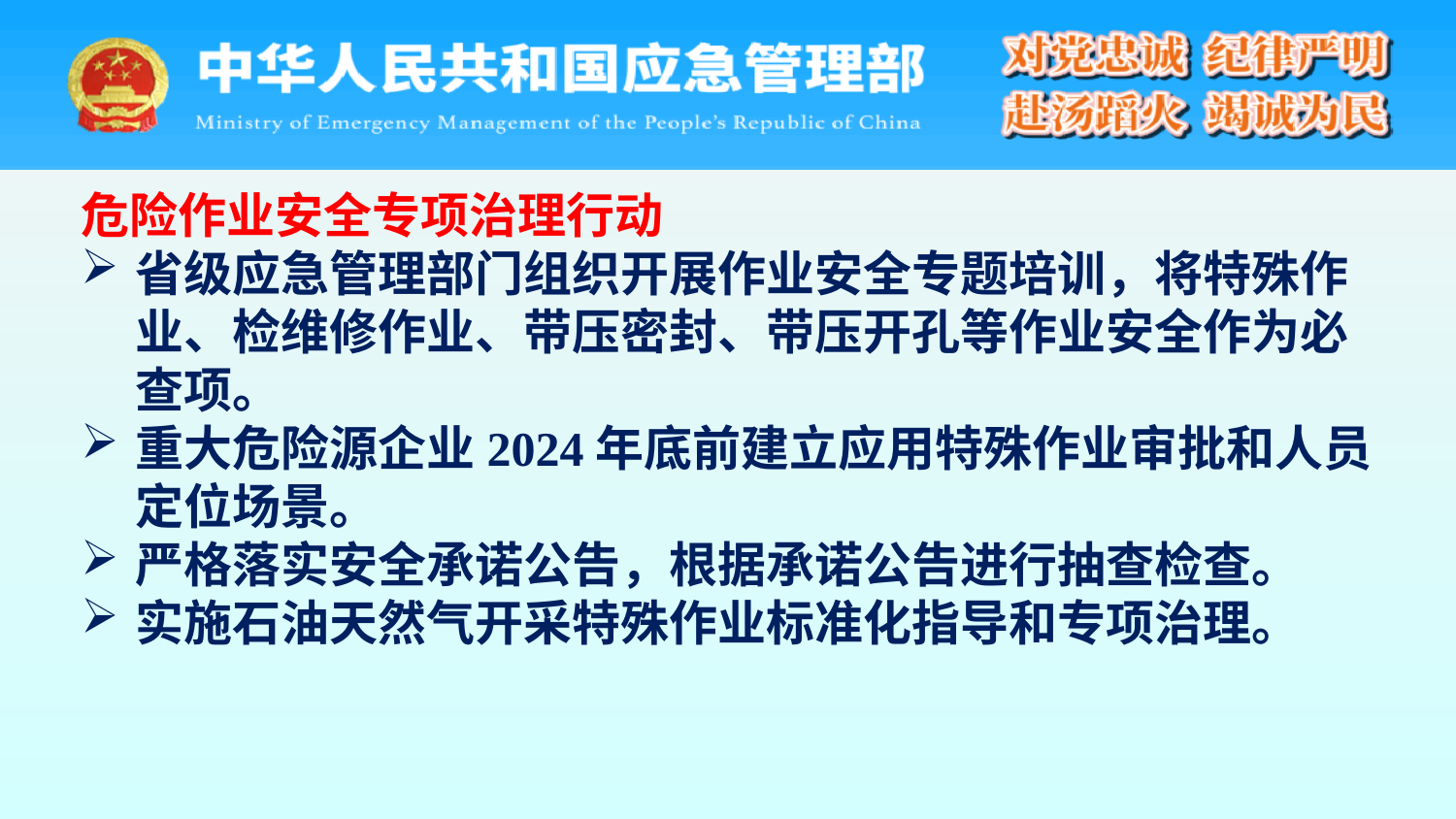

危险作业安全专项治理行动
省级应急管理部门组织开展作业安全专题培训，将特殊作业、检维修作业、带压密封、带压开孔等作业安全作为必查项。
重大危险源企业2024年底前建立应用特殊作业审批和人员定位场景。
严格落实安全承诺公告，根据承诺公告进行抽查检查。
实施石油天然气开采特殊作业标准化指导和专项治理。
44